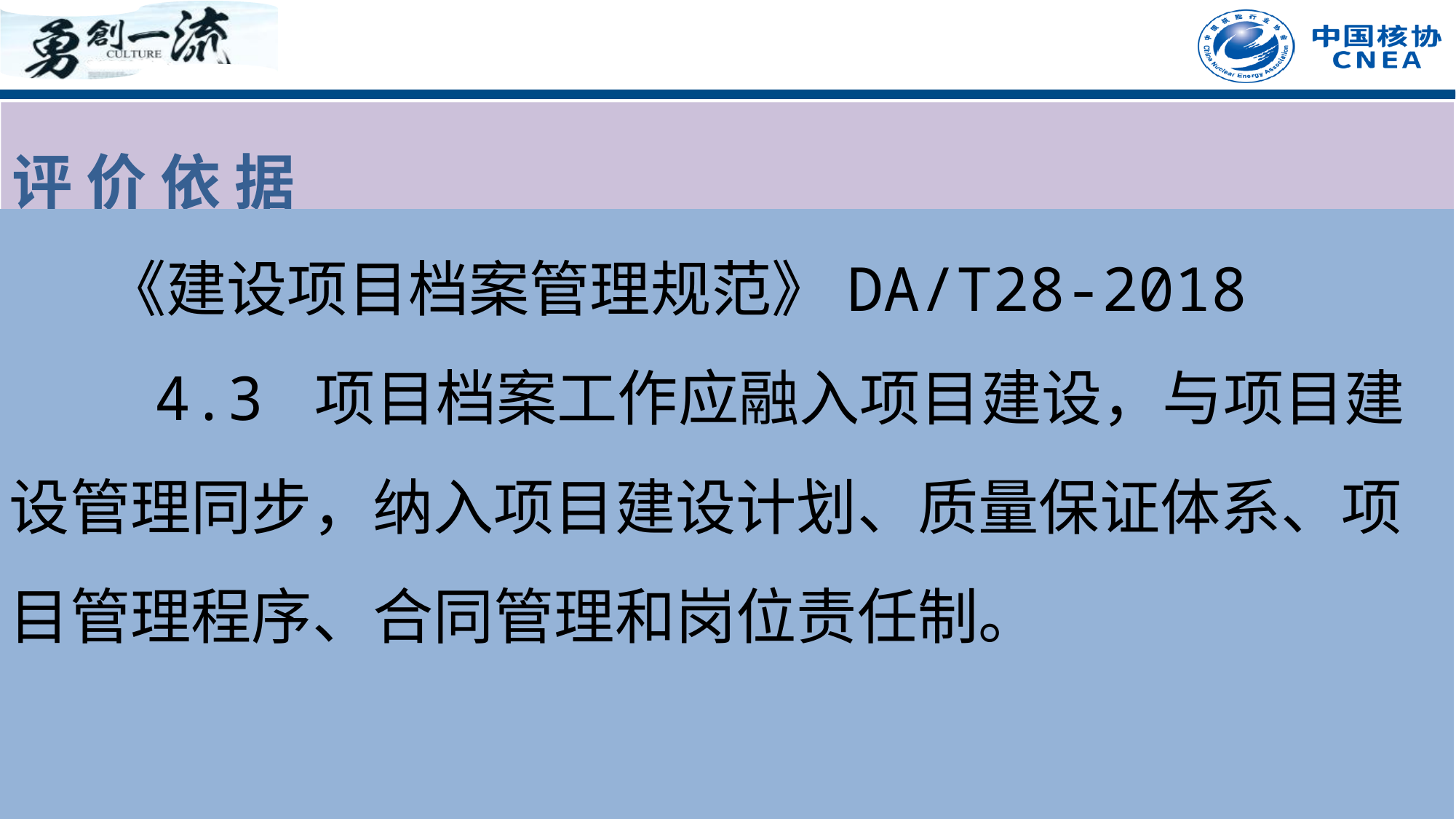

评 价 依 据
      《建设项目档案管理规范》DA/T28-2018
    4.3 项目档案工作应融入项目建设，与项目建设管理同步，纳入项目建设计划、质量保证体系、项目管理程序、合同管理和岗位责任制。